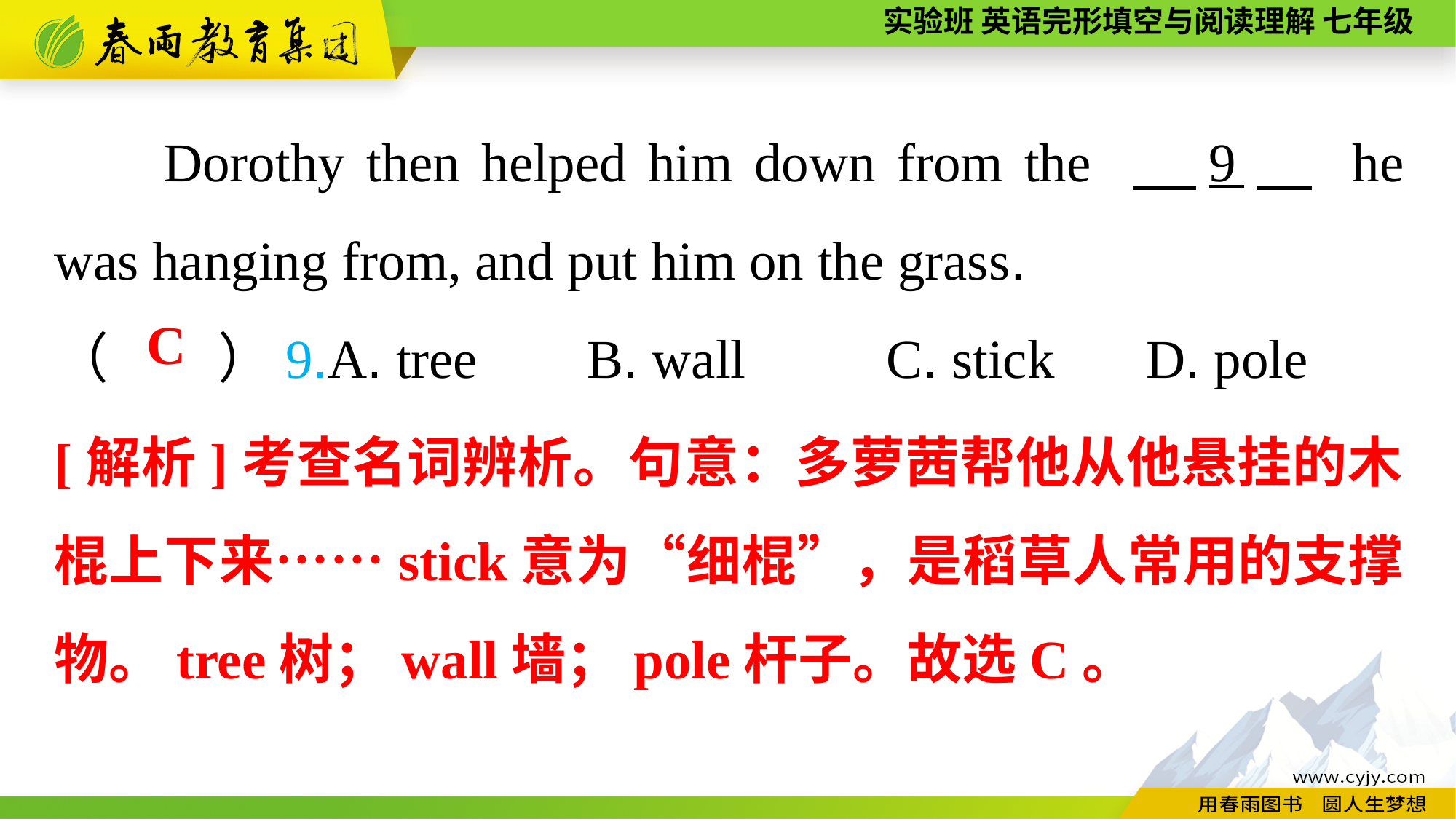

Dorothy then helped him down from the 　9　 he was hanging from, and put him on the grass.
（　　）9.A. tree        B. wall	     C. stick	D. pole
C
[解析]考查名词辨析。句意：多萝茜帮他从他悬挂的木棍上下来……stick意为“细棍”，是稻草人常用的支撑物。tree树；wall墙；pole杆子。故选C。